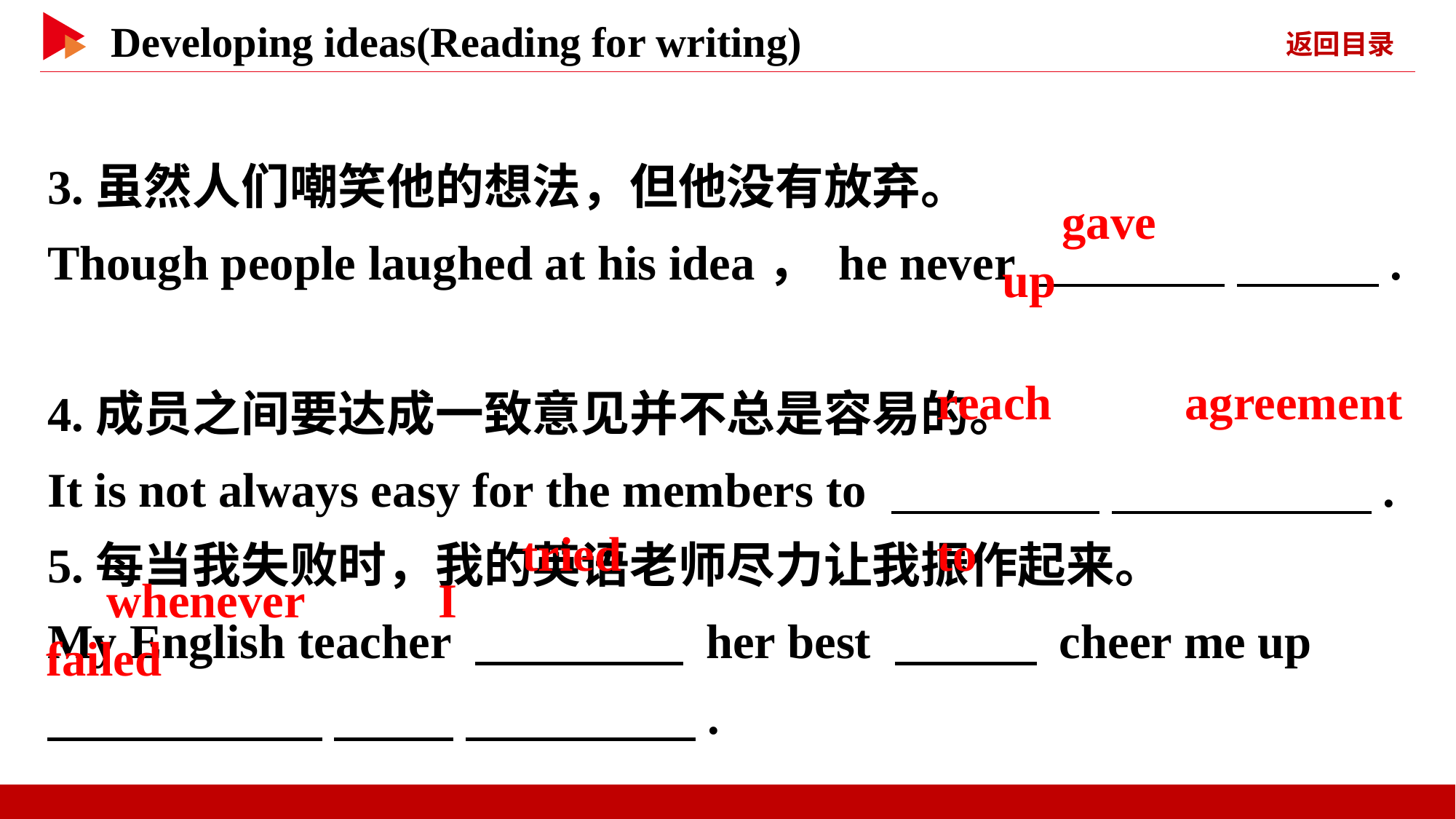

3.虽然人们嘲笑他的想法，但他没有放弃。
Though people laughed at his idea， he never 　        　 　    　.
4.成员之间要达成一致意见并不总是容易的。
It is not always easy for the members to 　          　 　                   .
5.每当我失败时，我的英语老师尽力让我振作起来。
My English teacher 　          　 her best 　    　 cheer me up
　                　 　  　 　            　.
　gave　 　up
　reach　 　agreement
　tried
　to
　whenever　 　I　 　failed